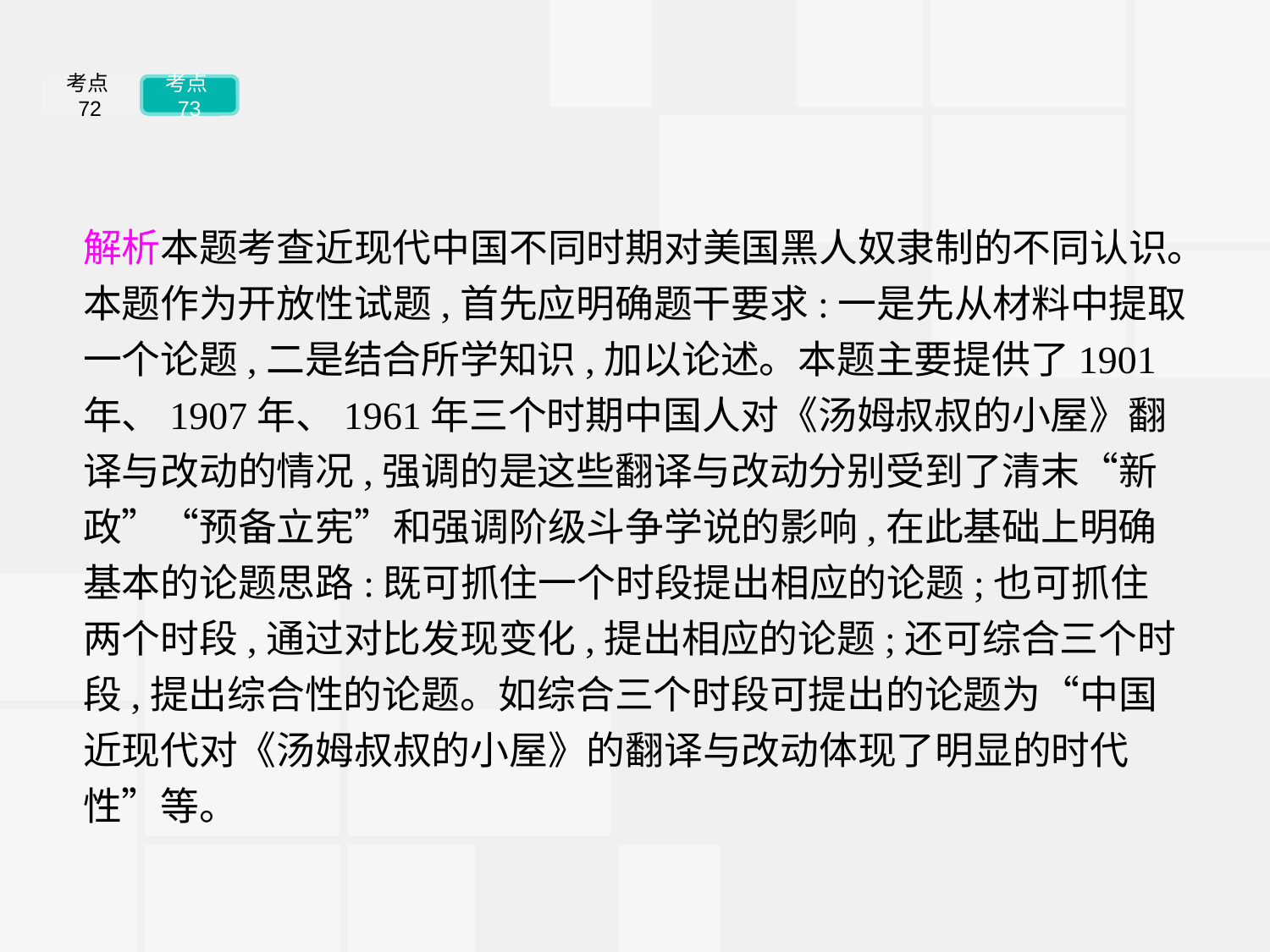

考点72
考点73
解析本题考查近现代中国不同时期对美国黑人奴隶制的不同认识。本题作为开放性试题,首先应明确题干要求:一是先从材料中提取一个论题,二是结合所学知识,加以论述。本题主要提供了1901年、1907年、1961年三个时期中国人对《汤姆叔叔的小屋》翻译与改动的情况,强调的是这些翻译与改动分别受到了清末“新政”“预备立宪”和强调阶级斗争学说的影响,在此基础上明确基本的论题思路:既可抓住一个时段提出相应的论题;也可抓住两个时段,通过对比发现变化,提出相应的论题;还可综合三个时段,提出综合性的论题。如综合三个时段可提出的论题为“中国近现代对《汤姆叔叔的小屋》的翻译与改动体现了明显的时代性”等。